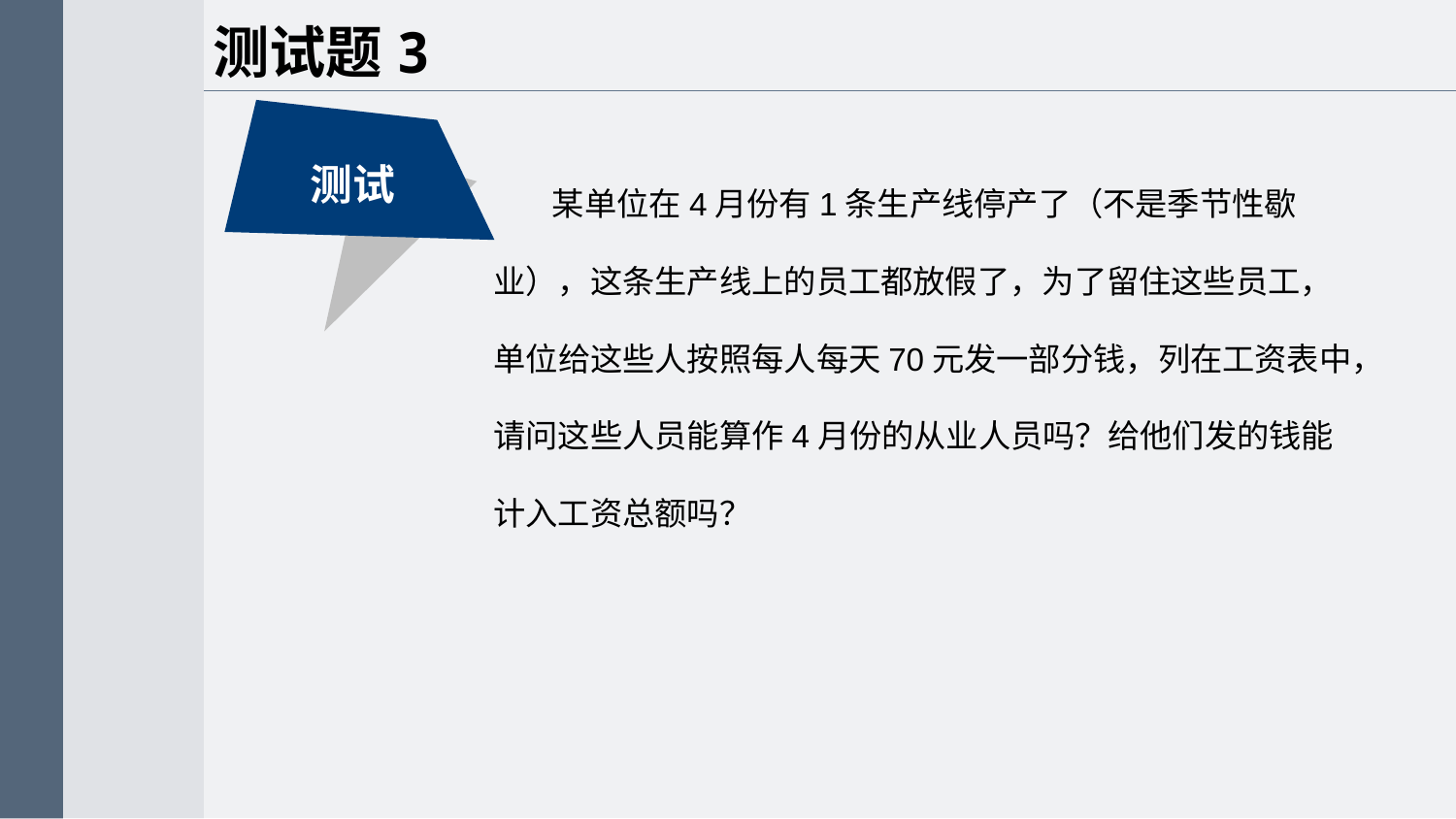

测试题3

       某单位在4月份有1条生产线停产了（不是季节性歇业），这条生产线上的员工都放假了，为了留住这些员工，单位给这些人按照每人每天70元发一部分钱，列在工资表中，请问这些人员能算作4月份的从业人员吗？给他们发的钱能计入工资总额吗？
测试